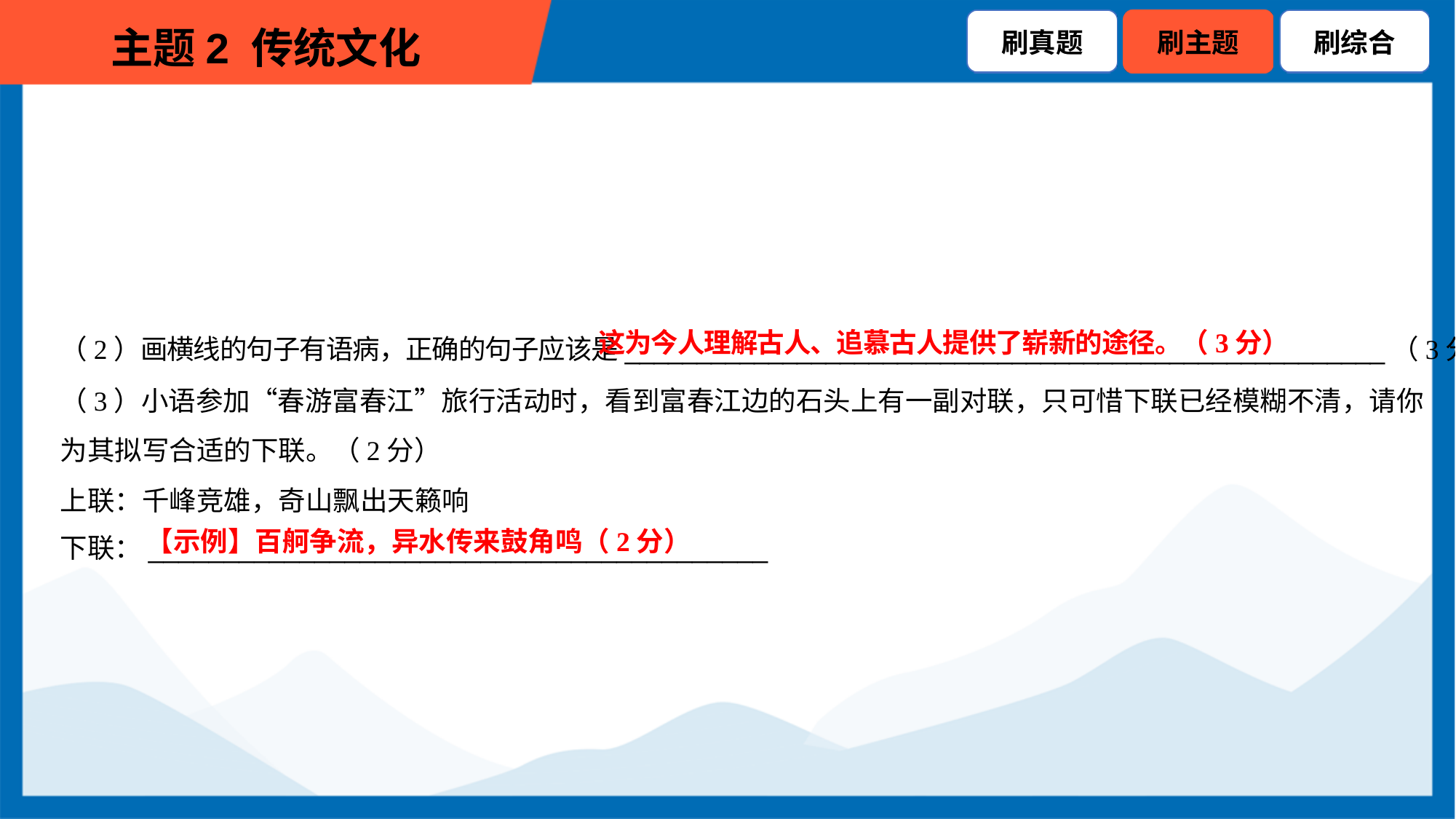

这为今人理解古人、追慕古人提供了崭新的途径。（3分）
（2）画横线的句子有语病，正确的句子应该是_____________________________________________________（3分）
（3）小语参加“春游富春江”旅行活动时，看到富春江边的石头上有一副对联，只可惜下联已经模糊不清，请你
为其拟写合适的下联。（2分）
上联：千峰竞雄，奇山飘出天籁响
下联：_________________________________________
【示例】百舸争流，异水传来鼓角鸣（2分）